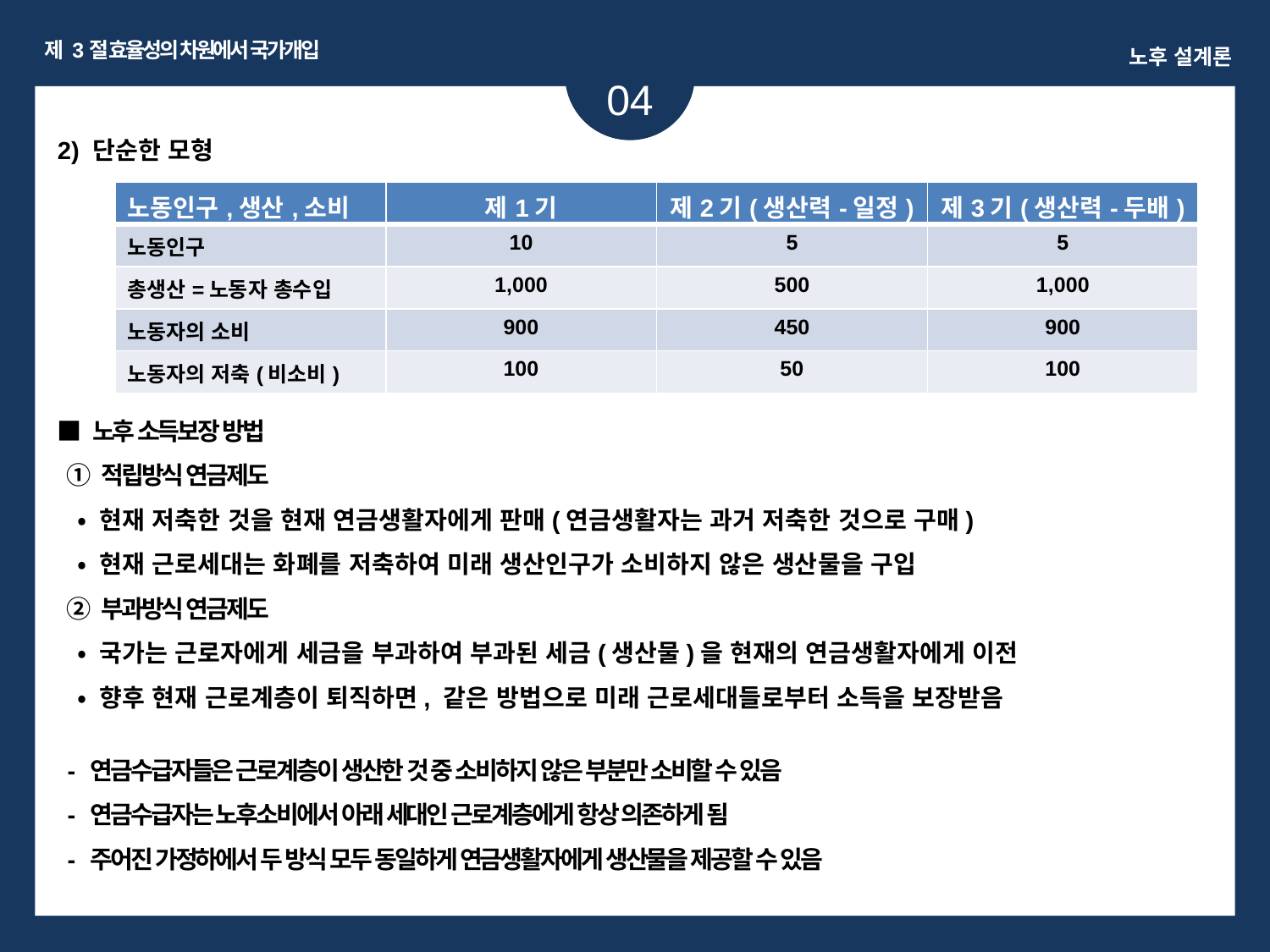

제 3절 효율성의 차원에서 국가개입
노후 설계론
04
ㅏㅏ
2) 단순한 모형
| 노동인구,생산,소비 | 제1기 | 제2기(생산력-일정) | 제3기(생산력-두배) |
| --- | --- | --- | --- |
| 노동인구 | 10 | 5 | 5 |
| 총생산=노동자 총수입 | 1,000 | 500 | 1,000 |
| 노동자의 소비 | 900 | 450 | 900 |
| 노동자의 저축(비소비) | 100 | 50 | 100 |
■ 노후 소득보장 방법
  ① 적립방식 연금제도
    • 현재 저축한 것을 현재 연금생활자에게 판매(연금생활자는 과거 저축한 것으로 구매)
    • 현재 근로세대는 화폐를 저축하여 미래 생산인구가 소비하지 않은 생산물을 구입
  ② 부과방식 연금제도
    • 국가는 근로자에게 세금을 부과하여 부과된 세금(생산물)을 현재의 연금생활자에게 이전
    • 향후 현재 근로계층이 퇴직하면, 같은 방법으로 미래 근로세대들로부터 소득을 보장받음
-  연금수급자들은 근로계층이 생산한 것 중 소비하지 않은 부분만 소비할 수 있음
-  연금수급자는 노후소비에서 아래 세대인 근로계층에게 항상 의존하게 됨
-  주어진 가정하에서 두 방식 모두 동일하게 연금생활자에게 생산물을 제공할 수 있음